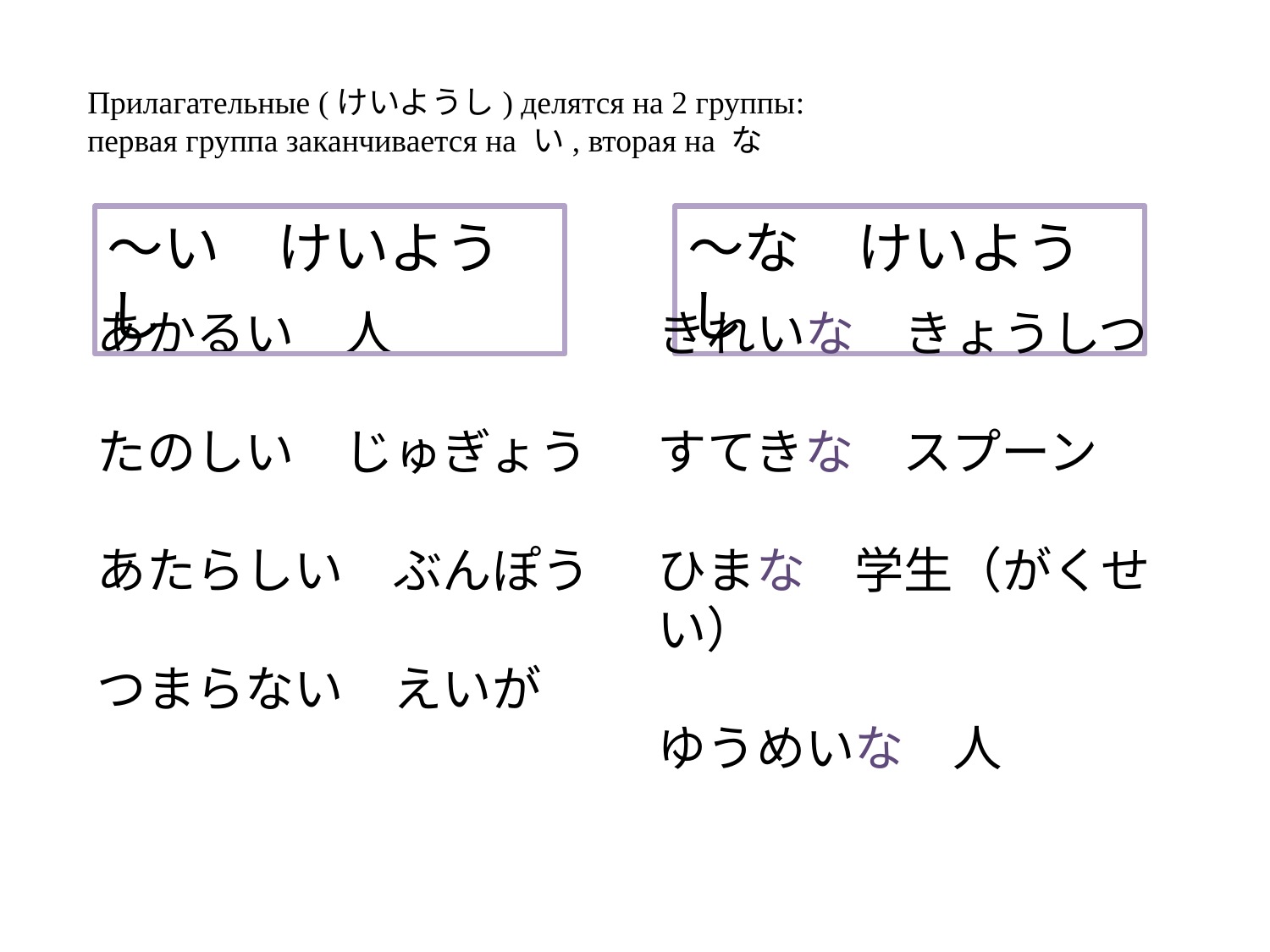

Прилагательные (けいようし) делятся на 2 группы:
первая группа заканчивается на い, вторая на な
～い　けいようし
～な　けいようし
きれいな　きょうしつ

すてきな　スプーン

ひまな　学生（がくせい）

ゆうめいな　人
あかるい　人

たのしい　じゅぎょう

あたらしい　ぶんぽう

つまらない　えいが